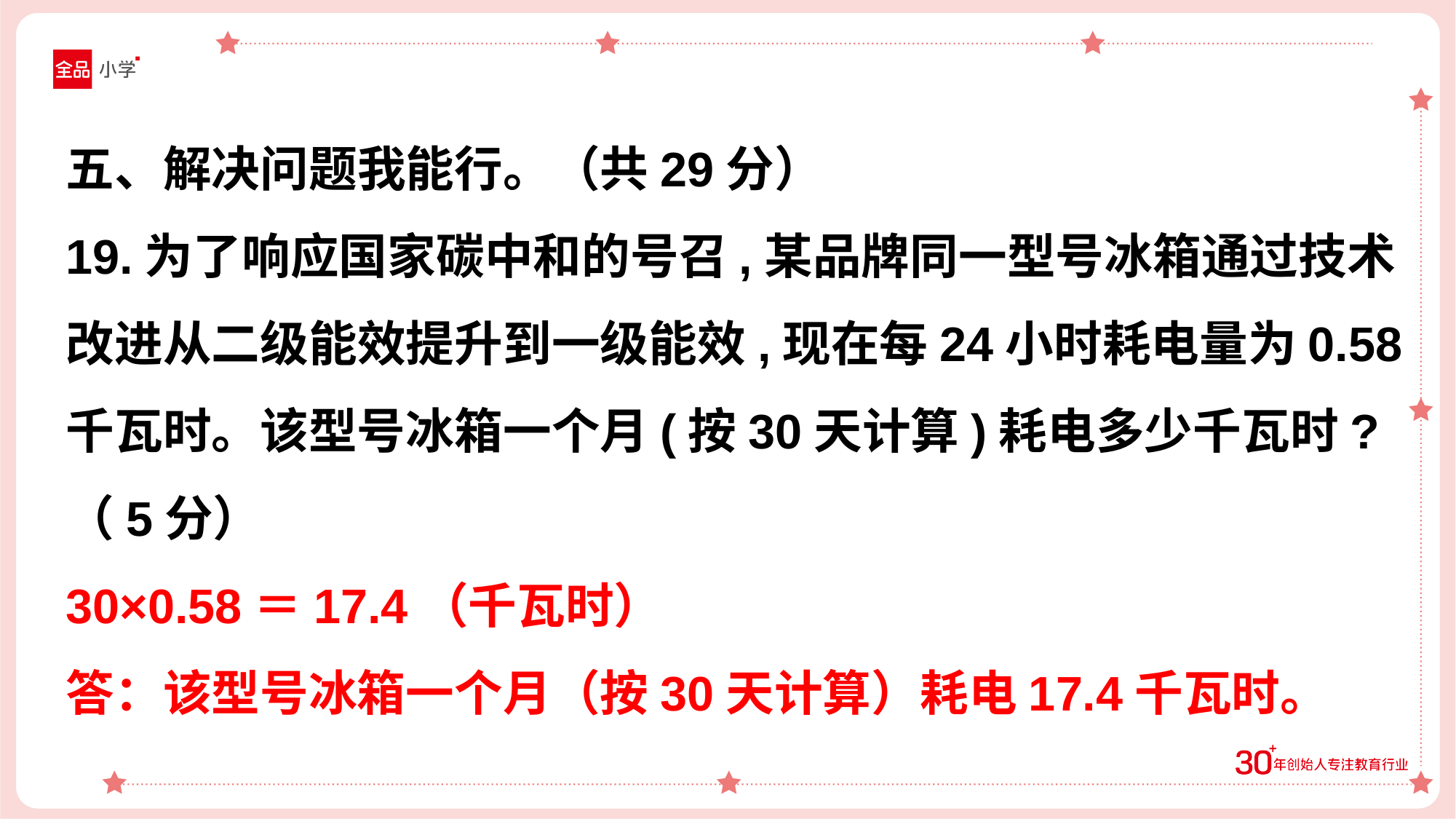

五、解决问题我能行。（共29分）
19.为了响应国家碳中和的号召,某品牌同一型号冰箱通过技术改进从二级能效提升到一级能效,现在每24小时耗电量为0.58千瓦时。该型号冰箱一个月(按30天计算)耗电多少千瓦时?
（5分）
30×0.58＝17.4（千瓦时）
答：该型号冰箱一个月（按30天计算）耗电17.4千瓦时。